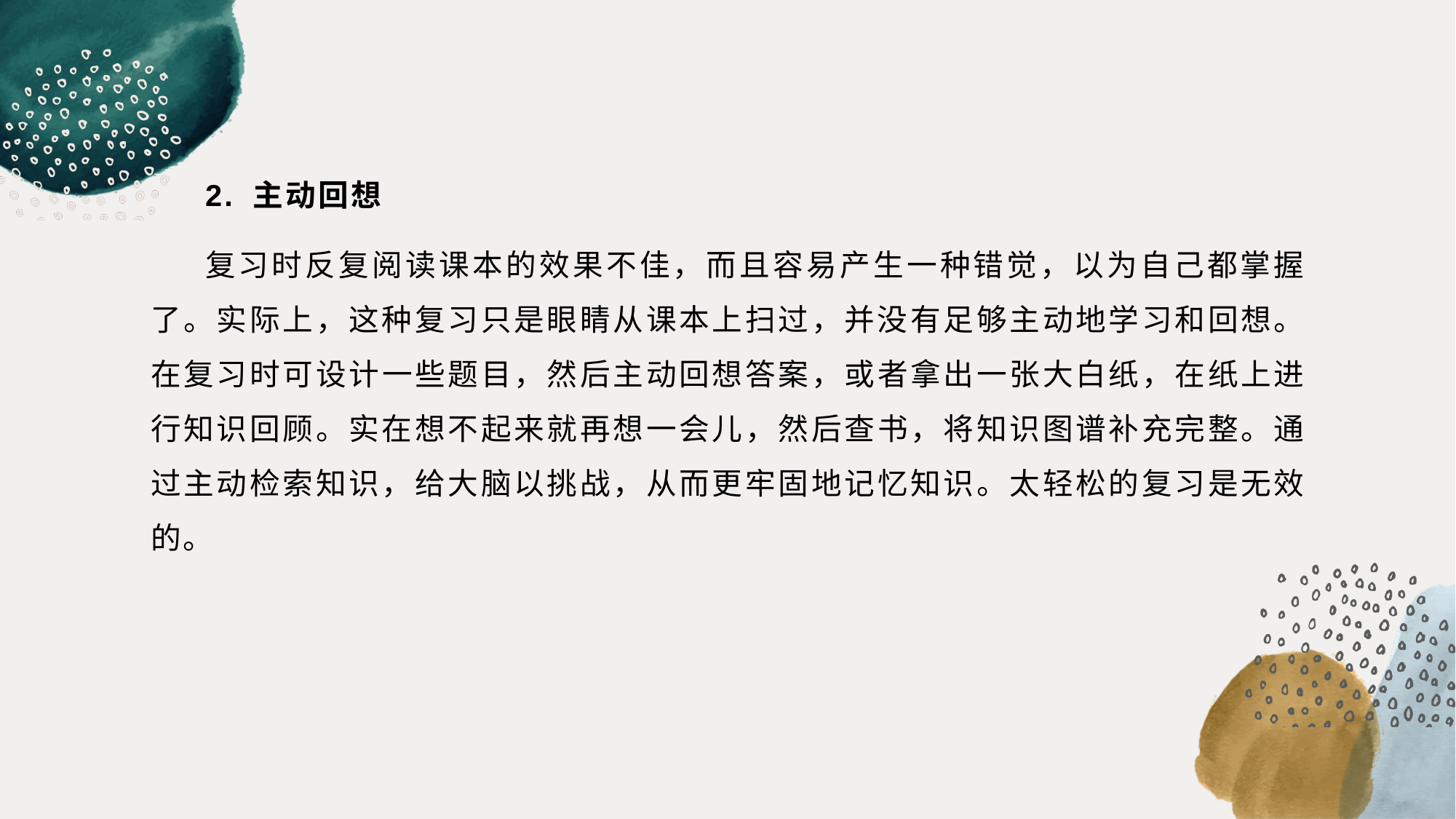

2. 主动回想
复习时反复阅读课本的效果不佳，而且容易产生一种错觉，以为自己都掌握了。实际上，这种复习只是眼睛从课本上扫过，并没有足够主动地学习和回想。在复习时可设计一些题目，然后主动回想答案，或者拿出一张大白纸，在纸上进行知识回顾。实在想不起来就再想一会儿，然后查书，将知识图谱补充完整。通过主动检索知识，给大脑以挑战，从而更牢固地记忆知识。太轻松的复习是无效的。